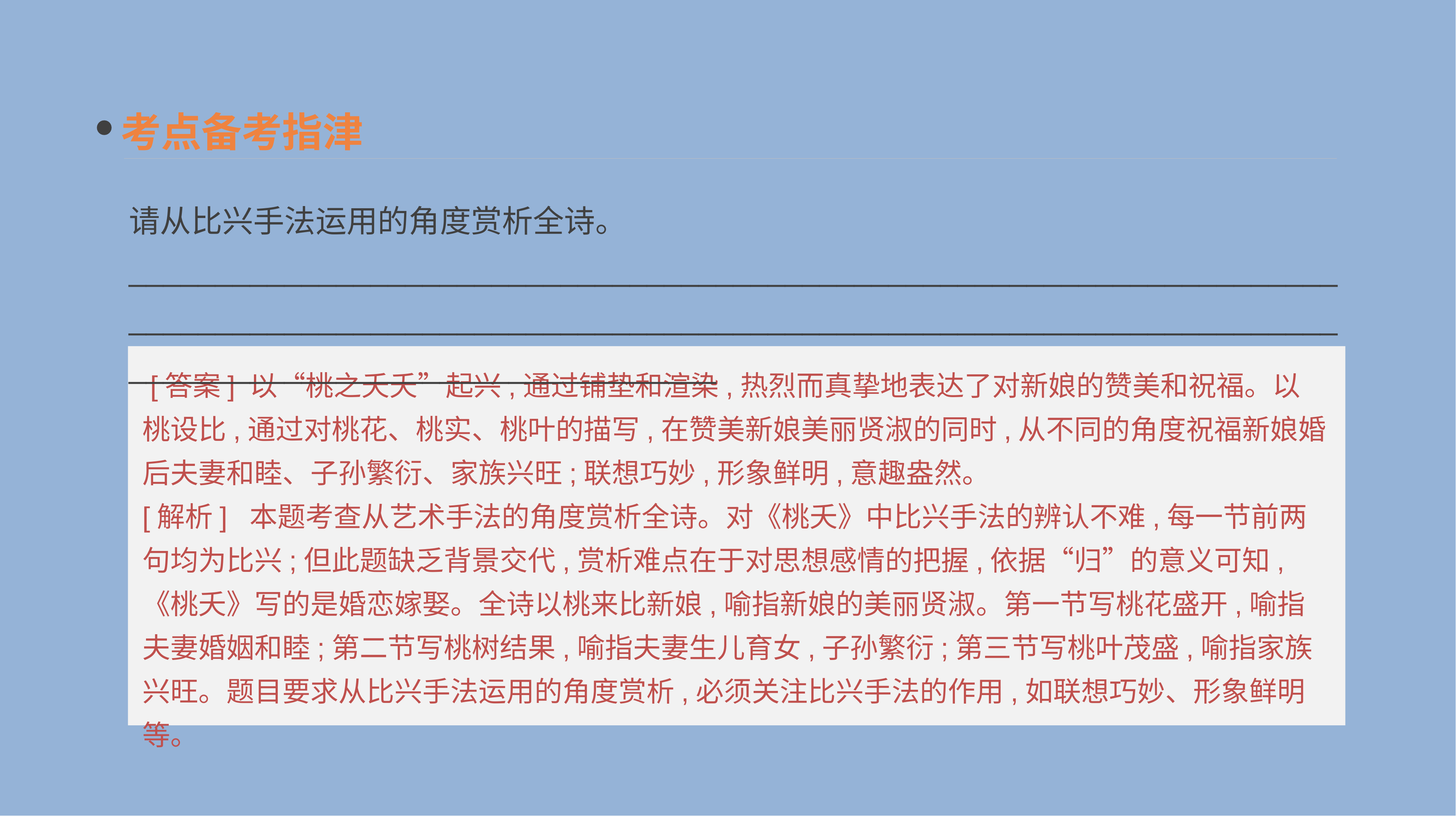

考点备考指津

请从比兴手法运用的角度赏析全诗。
______________________________________________________________________________________________________________________________________________________________________________

 [答案] 以“桃之夭夭”起兴,通过铺垫和渲染,热烈而真挚地表达了对新娘的赞美和祝福。以桃设比,通过对桃花、桃实、桃叶的描写,在赞美新娘美丽贤淑的同时,从不同的角度祝福新娘婚后夫妻和睦、子孙繁衍、家族兴旺;联想巧妙,形象鲜明,意趣盎然。
[解析]  本题考查从艺术手法的角度赏析全诗。对《桃夭》中比兴手法的辨认不难,每一节前两句均为比兴;但此题缺乏背景交代,赏析难点在于对思想感情的把握,依据“归”的意义可知,《桃夭》写的是婚恋嫁娶。全诗以桃来比新娘,喻指新娘的美丽贤淑。第一节写桃花盛开,喻指夫妻婚姻和睦;第二节写桃树结果,喻指夫妻生儿育女,子孙繁衍;第三节写桃叶茂盛,喻指家族兴旺。题目要求从比兴手法运用的角度赏析,必须关注比兴手法的作用,如联想巧妙、形象鲜明等。